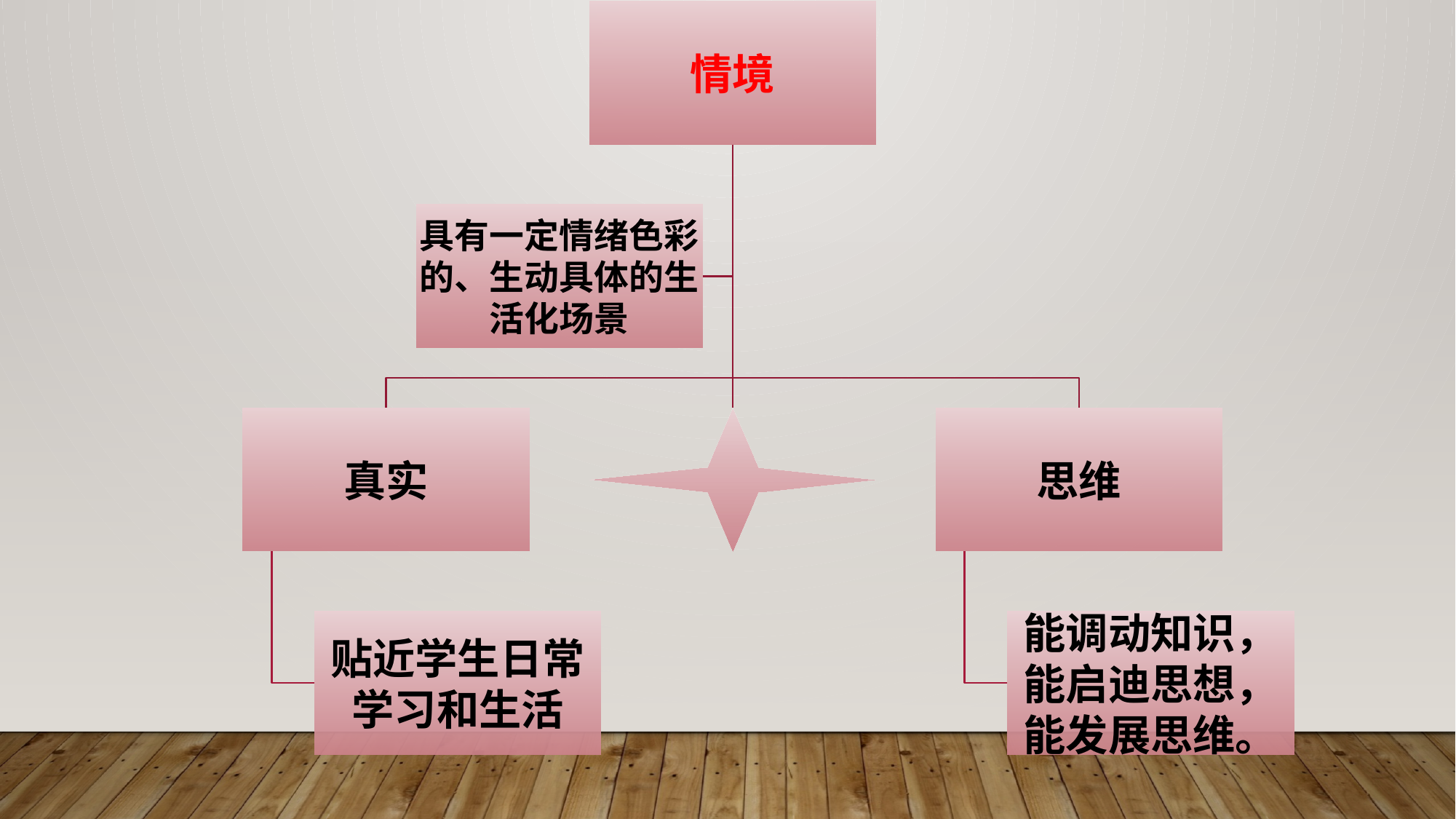

情境
真实
贴近学生日常学习和生活

思维
能调动知识，能启迪思想，能发展思维。
具有一定情绪色彩的、生动具体的生活化场景